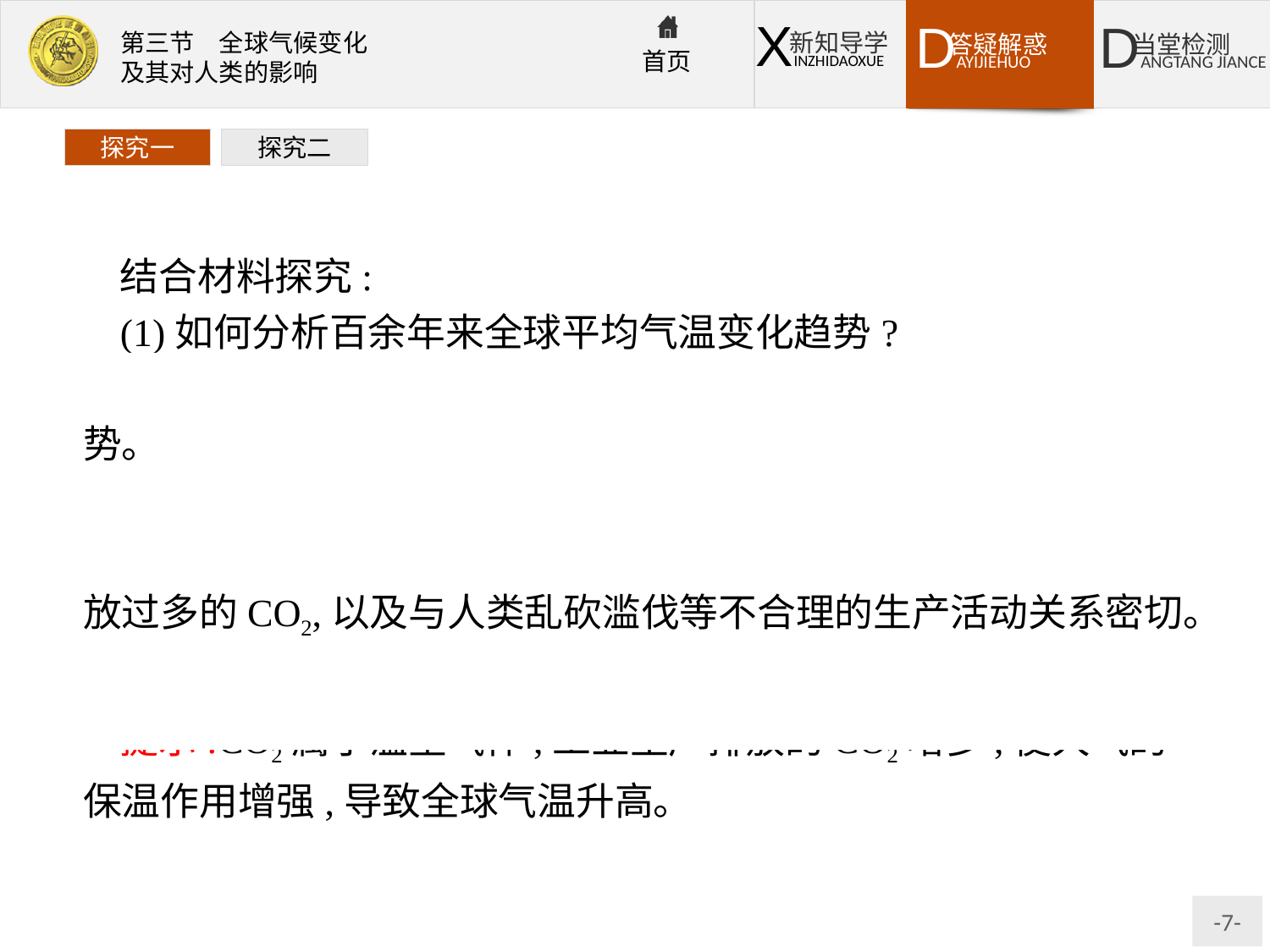

探究一
探究二
结合材料探究:
(1)如何分析百余年来全球平均气温变化趋势?
提示:气温有些时段上升,有些时段下降,总体呈波动上升的趋势。
(2)该种气温变化趋势是怎样形成的?
提示:百余年来气温明显上升,主要是由于工业生产向大气中排放过多的CO2,以及与人类乱砍滥伐等不合理的生产活动关系密切。
(3)CO2增多,是如何使大气增温的?
提示:CO2属于温室气体,工业生产排放的CO2增多,使大气的保温作用增强,导致全球气温升高。